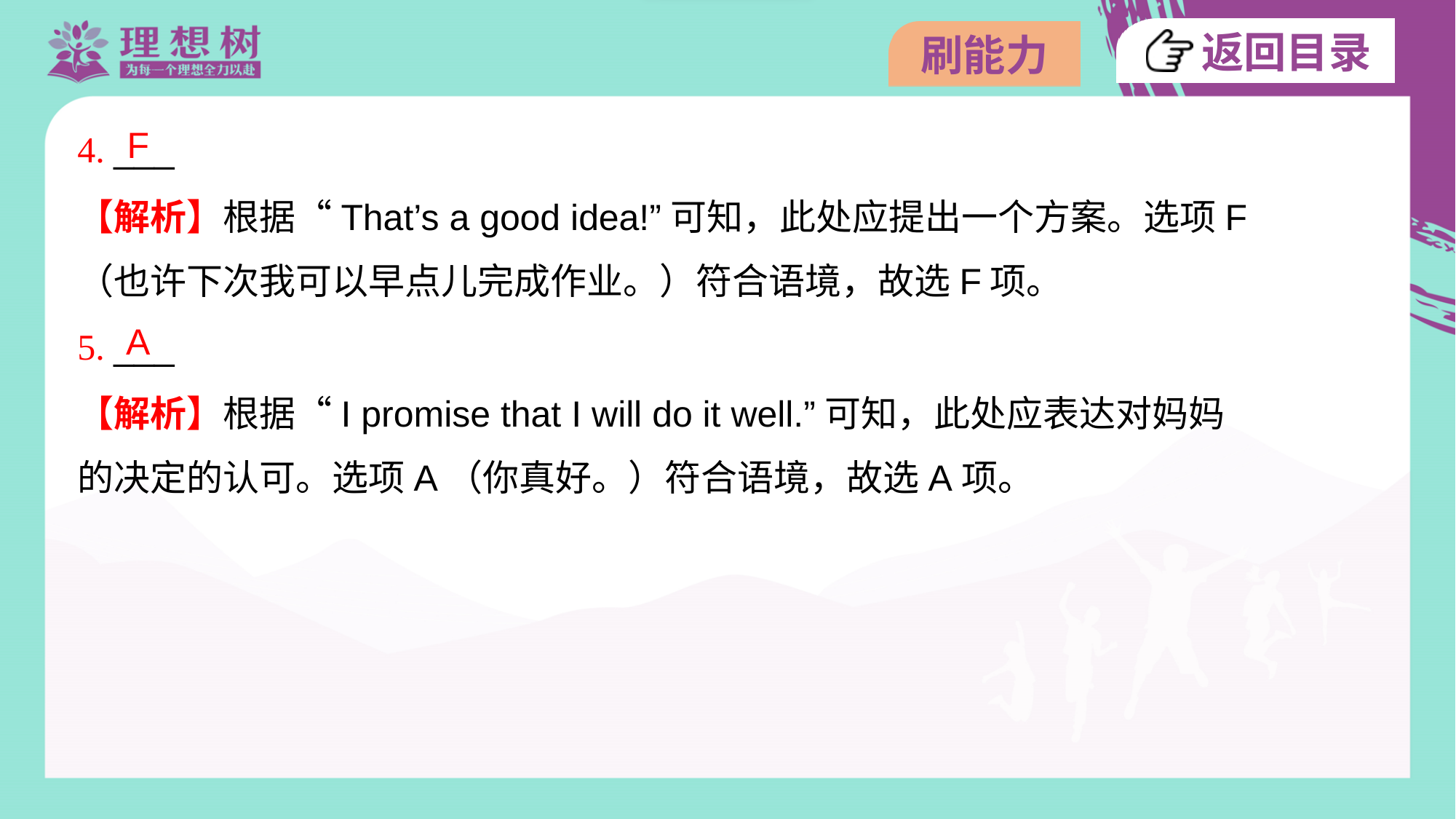

F
4. ___
【解析】根据“That’s a good idea!”可知，此处应提出一个方案。选项F
（也许下次我可以早点儿完成作业。）符合语境，故选F项。
A
5. ___
【解析】根据“I promise that I will do it well.”可知，此处应表达对妈妈
的决定的认可。选项A（你真好。）符合语境，故选A项。